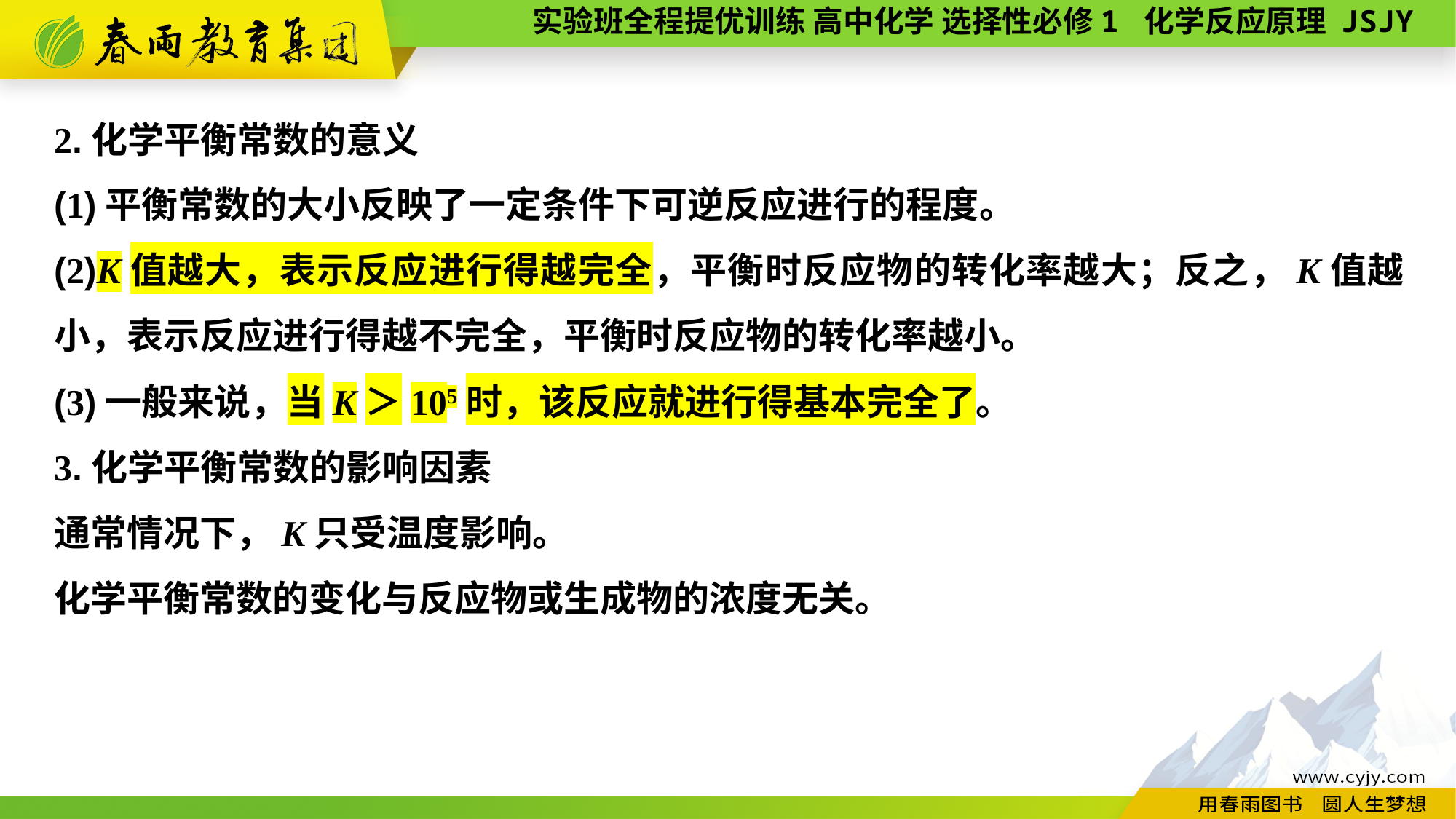

2.化学平衡常数的意义
(1)平衡常数的大小反映了一定条件下可逆反应进行的程度。
(2)K值越大，表示反应进行得越完全，平衡时反应物的转化率越大；反之，K值越小，表示反应进行得越不完全，平衡时反应物的转化率越小。
(3)一般来说，当K＞105时，该反应就进行得基本完全了。
3.化学平衡常数的影响因素
通常情况下，K只受温度影响。
化学平衡常数的变化与反应物或生成物的浓度无关。